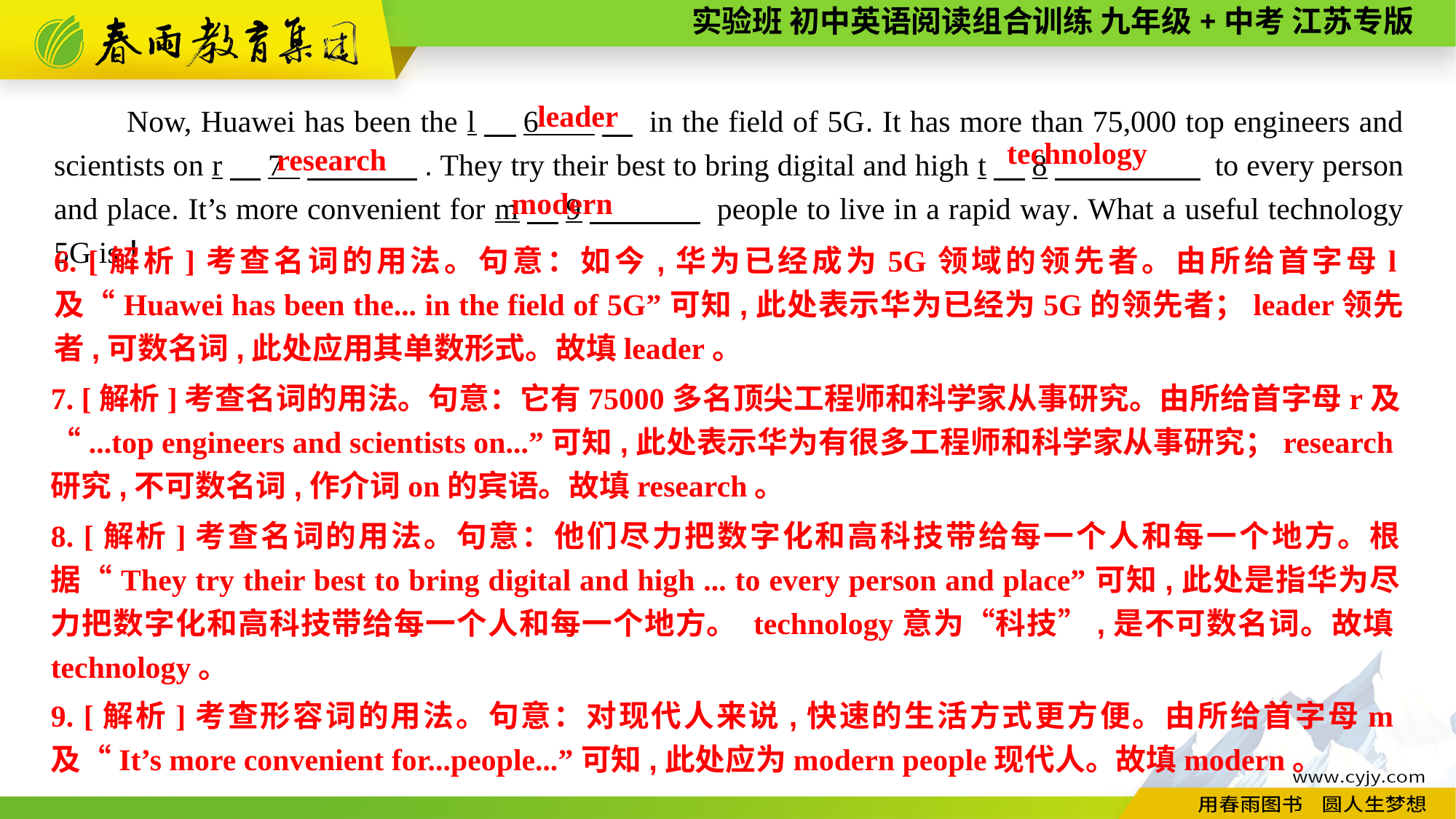

Now, Huawei has been the l　6      　 in the field of 5G. It has more than 75,000 top engineers and scientists on r　7  　           . They try their best to bring digital and high t　8　                 to every person and place. It’s more convenient for m　9　           people to live in a rapid way. What a useful technology 5G is！
leader
technology
research
modern
6. [解析]考查名词的用法。句意：如今,华为已经成为5G领域的领先者。由所给首字母l及“Huawei has been the... in the field of 5G”可知,此处表示华为已经为5G的领先者；leader领先者,可数名词,此处应用其单数形式。故填leader。
7. [解析]考查名词的用法。句意：它有75000多名顶尖工程师和科学家从事研究。由所给首字母r及“...top engineers and scientists on...”可知,此处表示华为有很多工程师和科学家从事研究；research研究,不可数名词,作介词on的宾语。故填research。
8. [解析]考查名词的用法。句意：他们尽力把数字化和高科技带给每一个人和每一个地方。根据“They try their best to bring digital and high ... to every person and place”可知,此处是指华为尽力把数字化和高科技带给每一个人和每一个地方。 technology意为“科技”,是不可数名词。故填technology。
9. [解析]考查形容词的用法。句意：对现代人来说,快速的生活方式更方便。由所给首字母m及“It’s more convenient for...people...”可知,此处应为modern people现代人。故填modern。